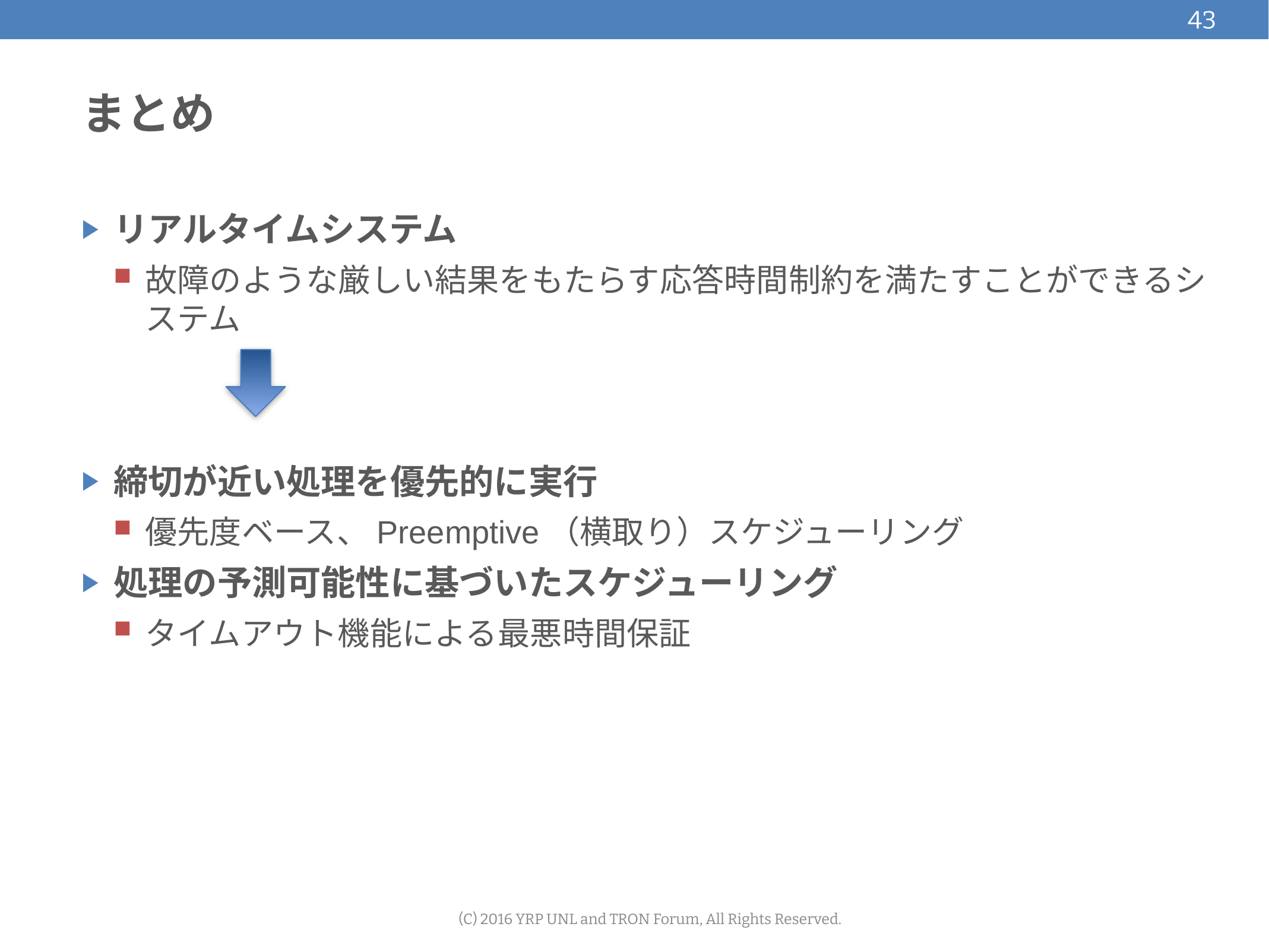

43
# まとめ
リアルタイムシステム
故障のような厳しい結果をもたらす応答時間制約を満たすことができるシステム

締切が近い処理を優先的に実行
優先度ベース、Preemptive（横取り）スケジューリング
処理の予測可能性に基づいたスケジューリング
タイムアウト機能による最悪時間保証

(C) 2016 YRP UNL and TRON Forum, All Rights Reserved.